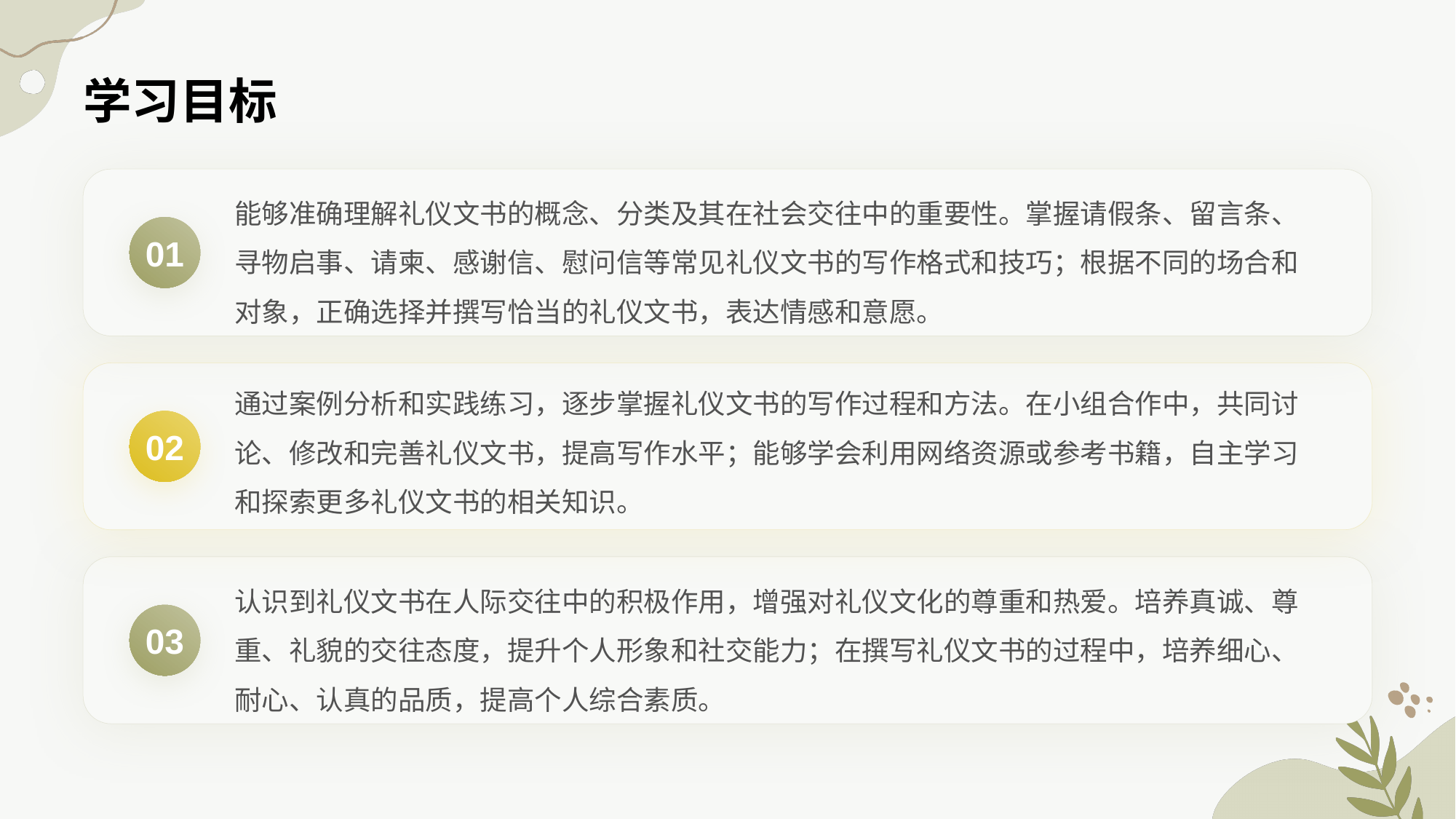

学习目标

能够准确理解礼仪文书的概念、分类及其在社会交往中的重要性。掌握请假条、留言条、寻物启事、请柬、感谢信、慰问信等常见礼仪文书的写作格式和技巧；根据不同的场合和对象，正确选择并撰写恰当的礼仪文书，表达情感和意愿。
01
通过案例分析和实践练习，逐步掌握礼仪文书的写作过程和方法。在小组合作中，共同讨论、修改和完善礼仪文书，提高写作水平；能够学会利用网络资源或参考书籍，自主学习和探索更多礼仪文书的相关知识。

02
认识到礼仪文书在人际交往中的积极作用，增强对礼仪文化的尊重和热爱。培养真诚、尊重、礼貌的交往态度，提升个人形象和社交能力；在撰写礼仪文书的过程中，培养细心、耐心、认真的品质，提高个人综合素质。

03